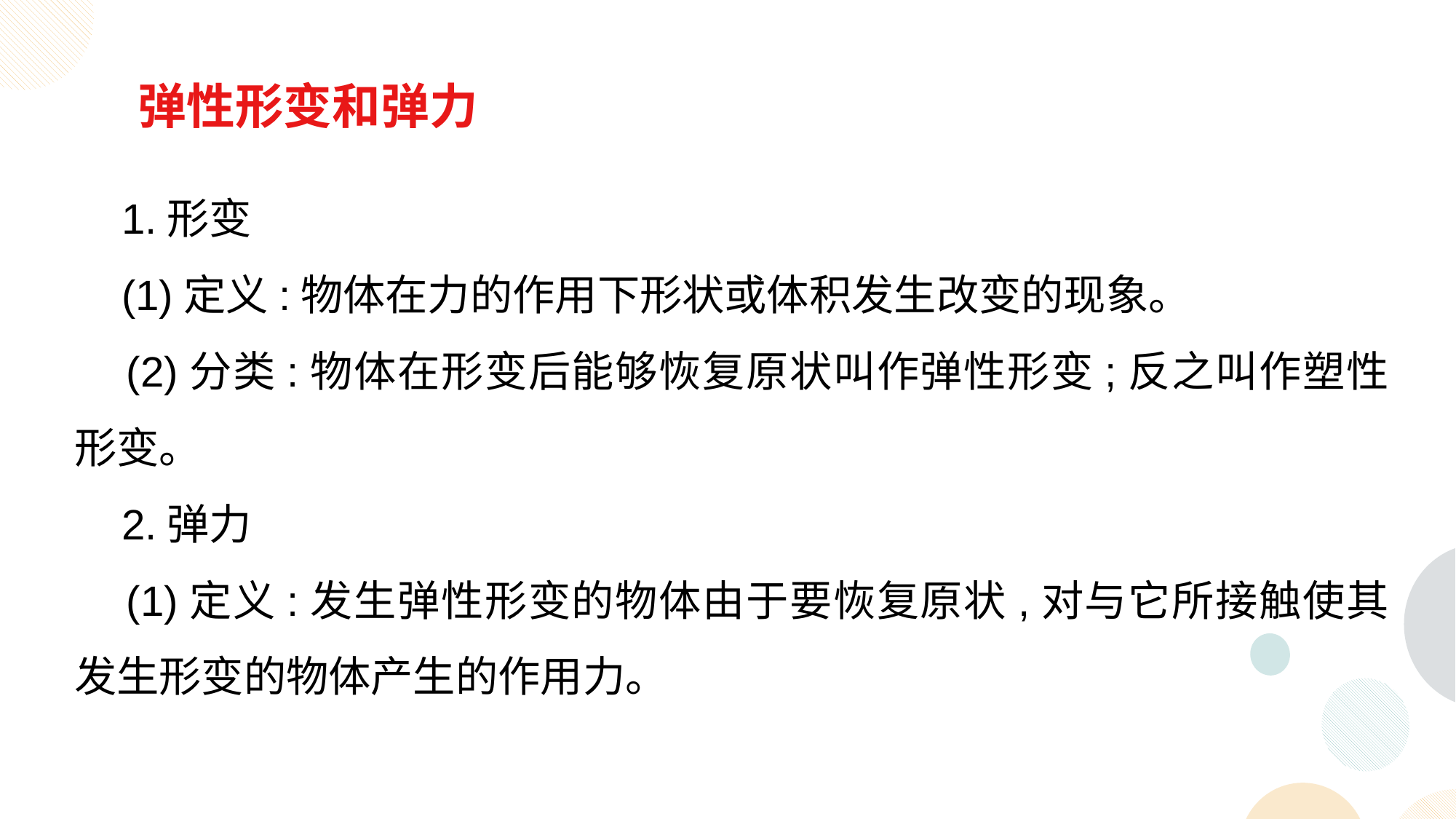

弹性形变和弹力

    1.形变
    (1)定义:物体在力的作用下形状或体积发生改变的现象。
    (2)分类:物体在形变后能够恢复原状叫作弹性形变;反之叫作塑性形变。
    2.弹力
    (1)定义:发生弹性形变的物体由于要恢复原状,对与它所接触使其发生形变的物体产生的作用力。